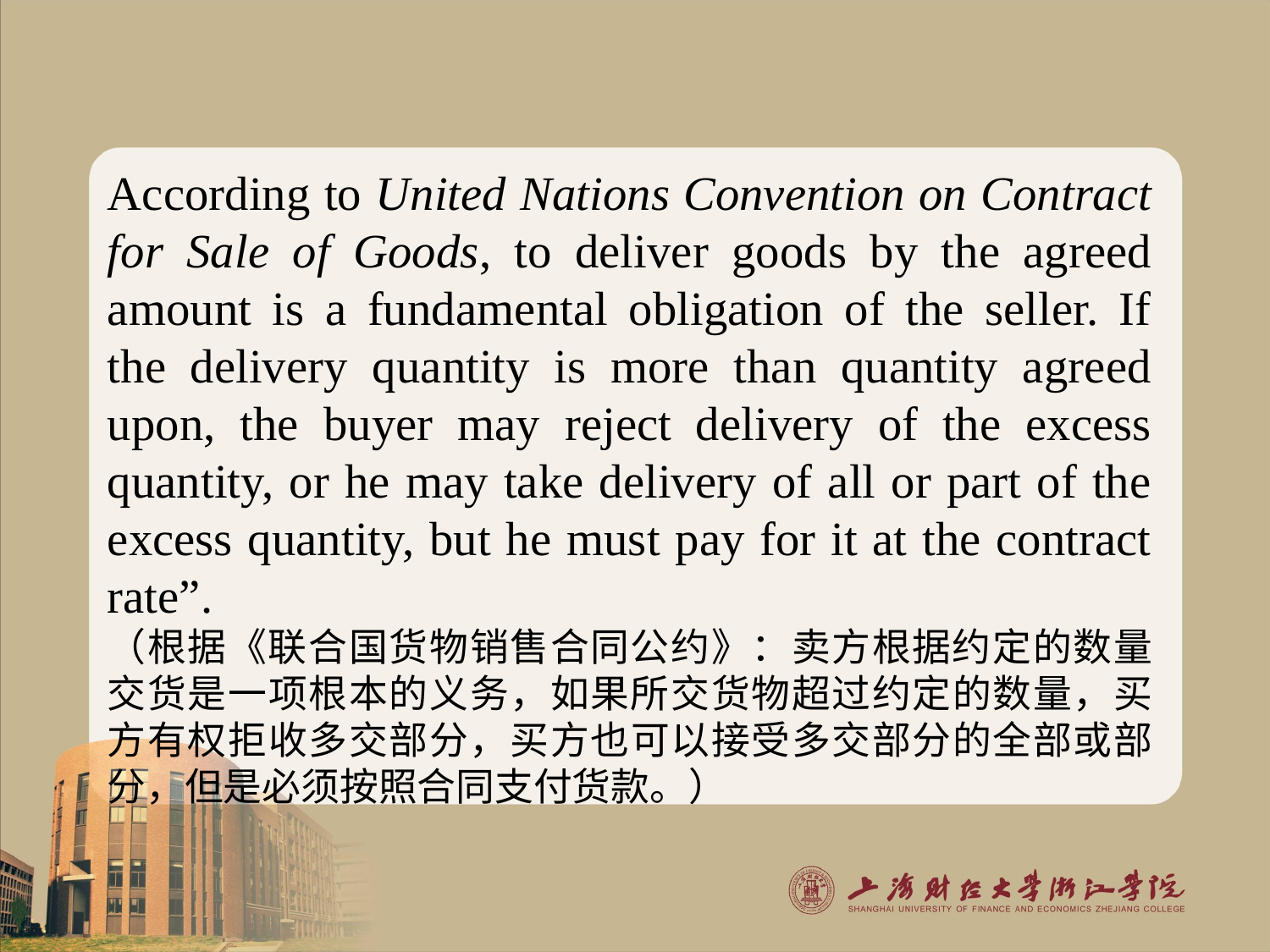

According to United Nations Convention on Contract for Sale of Goods, to deliver goods by the agreed amount is a fundamental obligation of the seller. If the delivery quantity is more than quantity agreed upon, the buyer may reject delivery of the excess quantity, or he may take delivery of all or part of the excess quantity, but he must pay for it at the contract rate”.
（根据《联合国货物销售合同公约》：卖方根据约定的数量交货是一项根本的义务，如果所交货物超过约定的数量，买方有权拒收多交部分，买方也可以接受多交部分的全部或部分，但是必须按照合同支付货款。）